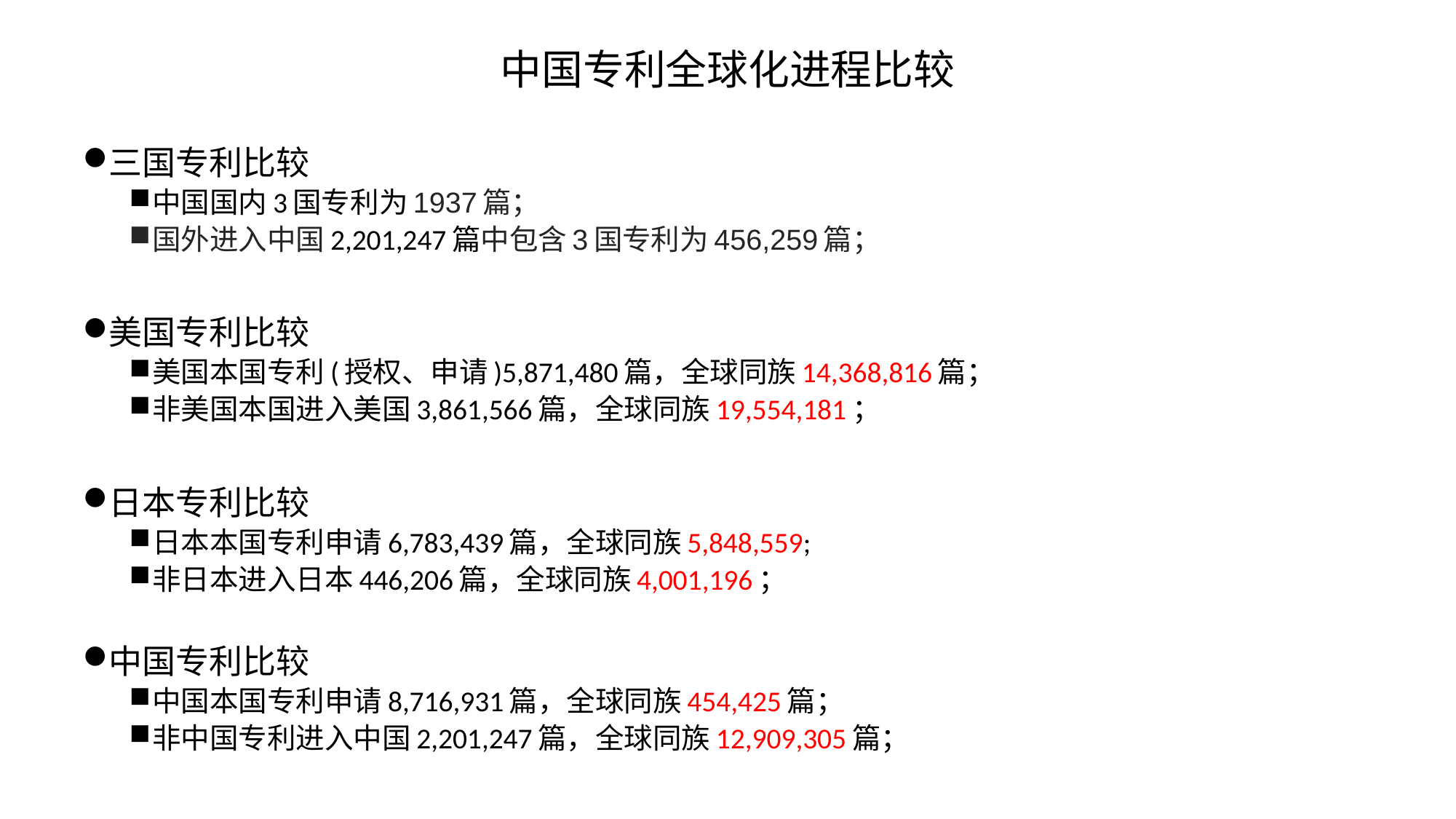

# 中国专利全球化进程比较
三国专利比较
中国国内3国专利为1937篇；
国外进入中国2,201,247篇中包含3国专利为456,259篇；

美国专利比较
美国本国专利(授权、申请)5,871,480篇，全球同族14,368,816篇；
非美国本国进入美国3,861,566篇，全球同族19,554,181；

日本专利比较
日本本国专利申请6,783,439篇，全球同族5,848,559;
非日本进入日本446,206篇，全球同族4,001,196；

中国专利比较
中国本国专利申请8,716,931篇，全球同族454,425篇；
非中国专利进入中国2,201,247篇，全球同族12,909,305篇；